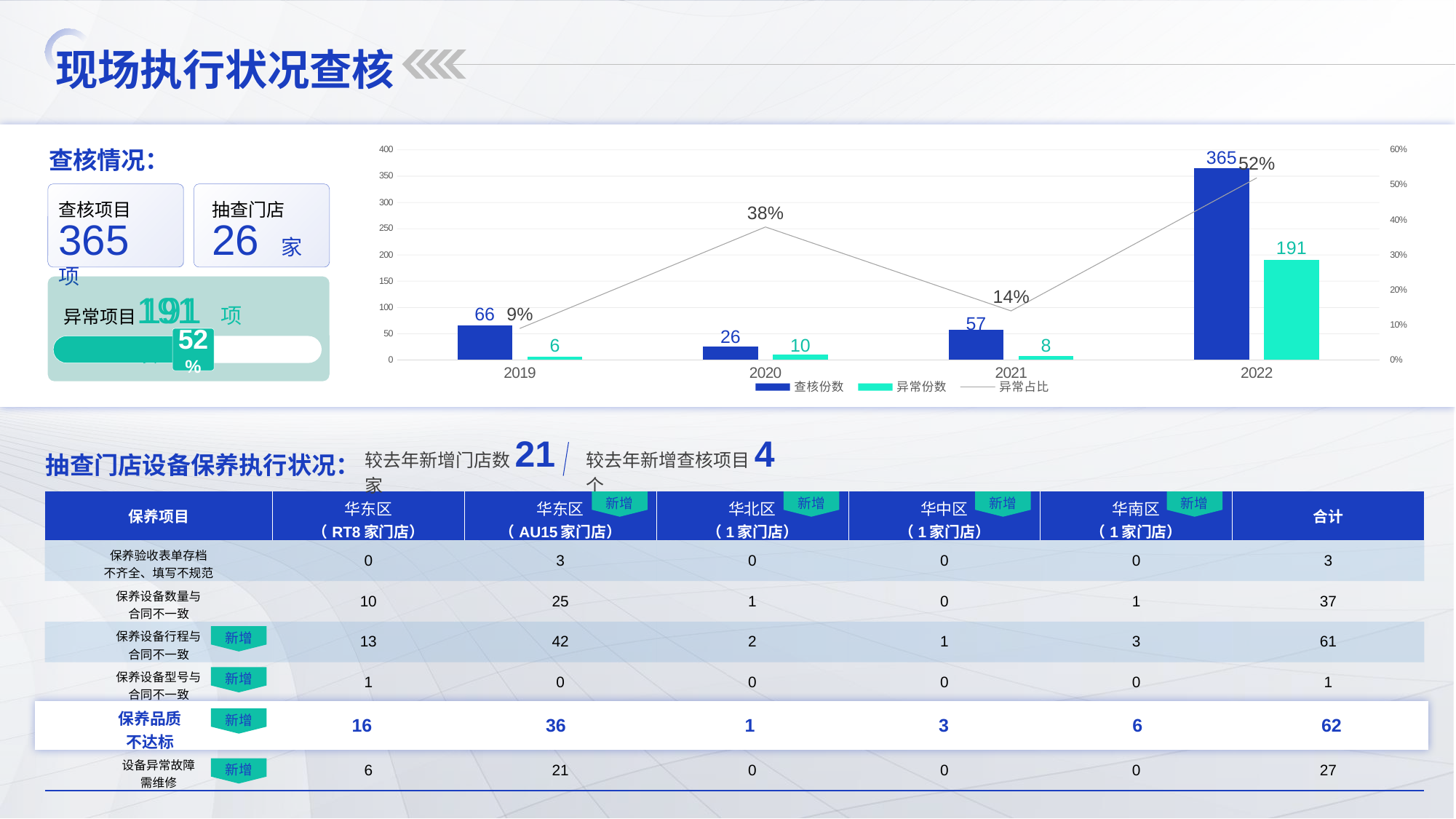

现场执行状况查核

查核情况：

### Chart

| Category | 查核份数 | 异常份数 | 异常占比 |
|---|---|---|---|
| 2019 | 66.0 | 6.0 | 0.09 |
| 2020 | 26.0 | 10.0 | 0.38 |
| 2021 | 57.0 | 8.0 | 0.14 |
| 2022 | 365.0 | 191.0 | 0.52 |
查核项目

抽查门店
365 项
26 家
191 项
异常项目191 项

52%

较去年新增门店数21家
较去年新增查核项目4个
抽查门店设备保养执行状况：

新增

新增

新增

新增
| 保养项目 | 华东区 （RT8家门店） | 华东区 （AU15家门店） | 华北区 （1家门店） | 华中区 （1家门店） | 华南区 （1家门店） | 合计 |
| --- | --- | --- | --- | --- | --- | --- |
| 保养验收表单存档 不齐全、填写不规范 | 0 | 3 | 0 | 0 | 0 | 3 |
| 保养设备数量与 合同不一致 | 10 | 25 | 1 | 0 | 1 | 37 |
| 保养设备行程与 合同不一致 | 13 | 42 | 2 | 1 | 3 | 61 |
| 保养设备型号与 合同不一致 | 1 | 0 | 0 | 0 | 0 | 1 |
| 保养品质 不达标 | 16 | 36 | 1 | 3 | 6 | 62 |
| 设备异常故障 需维修 | 6 | 21 | 0 | 0 | 0 | 27 |

新增

新增
| 保养品质 不达标 | 16 | 36 | 1 | 3 | 6 | 62 |
| --- | --- | --- | --- | --- | --- | --- |

新增

新增